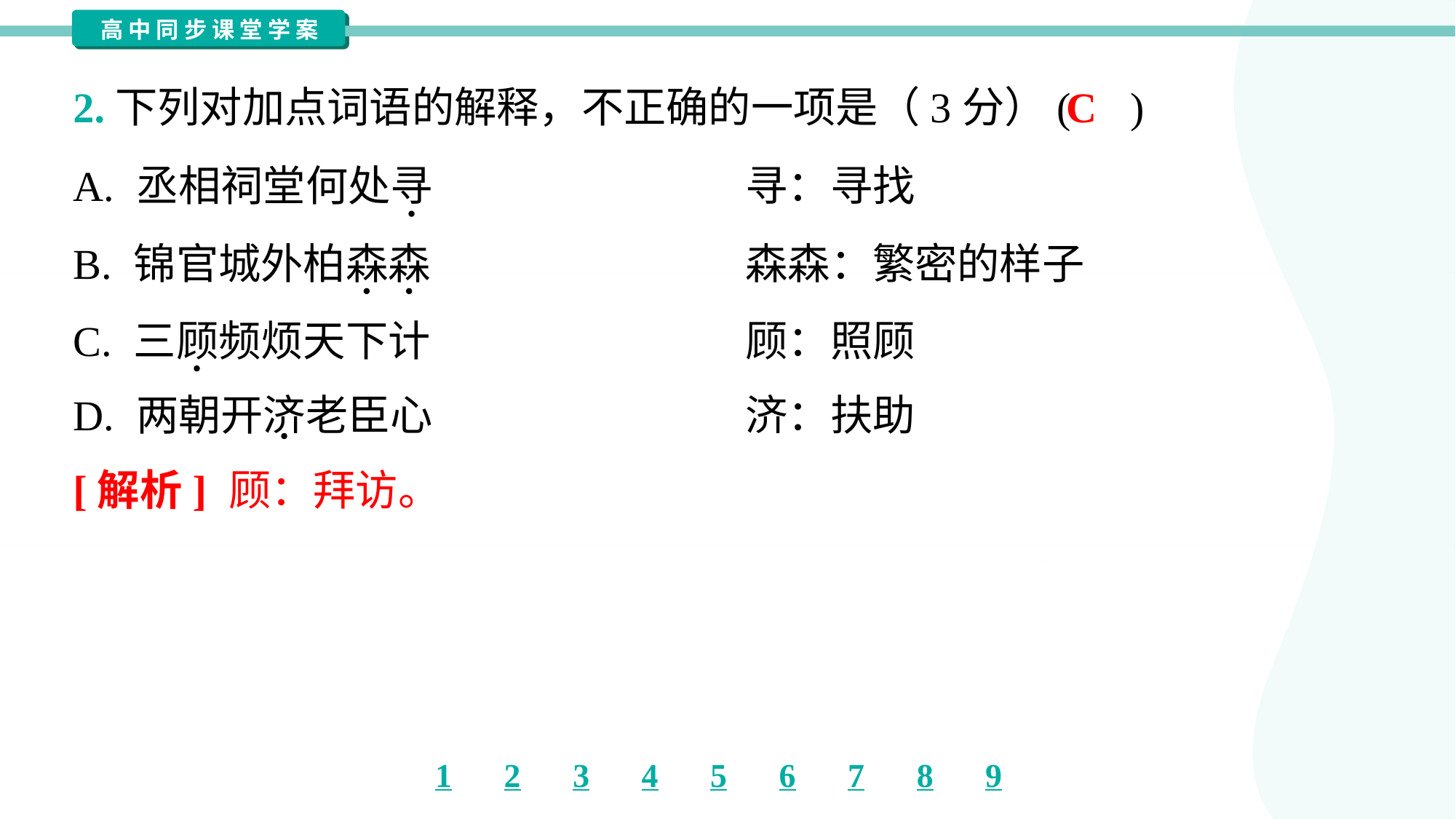

C
2.下列对加点词语的解释，不正确的一项是（3分）(     )
A. 丞相祠堂何处寻	寻：寻找
B. 锦官城外柏森森	森森：繁密的样子
C. 三顾频烦天下计	顾：照顾
D. 两朝开济老臣心	济：扶助

[解析] 顾：拜访。